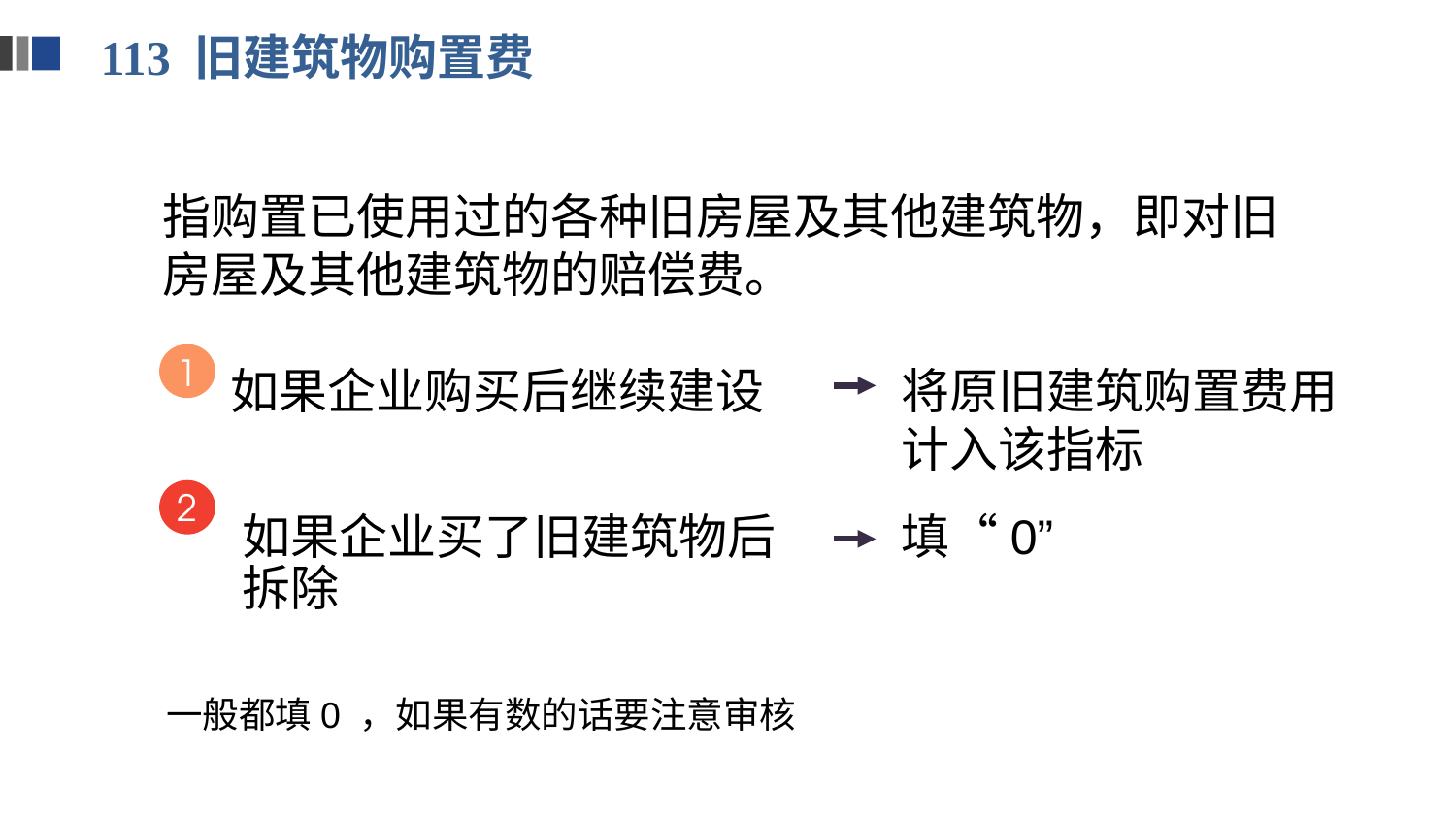

113 旧建筑物购置费

指购置已使用过的各种旧房屋及其他建筑物，即对旧房屋及其他建筑物的赔偿费。
1

将原旧建筑购置费用计入该指标
如果企业购买后继续建设
2

如果企业买了旧建筑物后拆除
填“0”
一般都填0 ，如果有数的话要注意审核